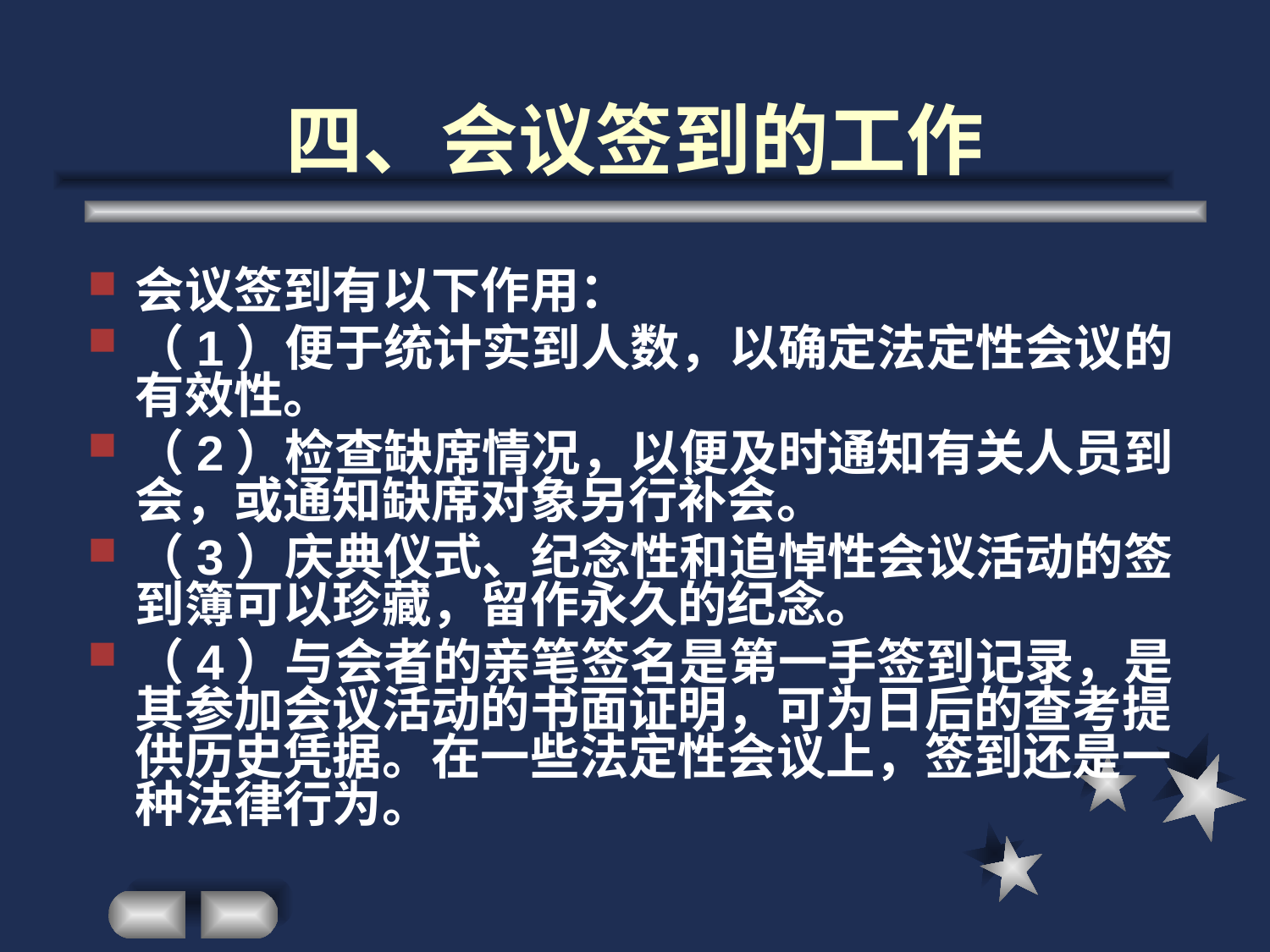

# 四、会议签到的工作
会议签到有以下作用：
（1）便于统计实到人数，以确定法定性会议的有效性。
（2）检查缺席情况，以便及时通知有关人员到会，或通知缺席对象另行补会。
（3）庆典仪式、纪念性和追悼性会议活动的签到簿可以珍藏，留作永久的纪念。
（4）与会者的亲笔签名是第一手签到记录，是其参加会议活动的书面证明，可为日后的查考提供历史凭据。在一些法定性会议上，签到还是一种法律行为。